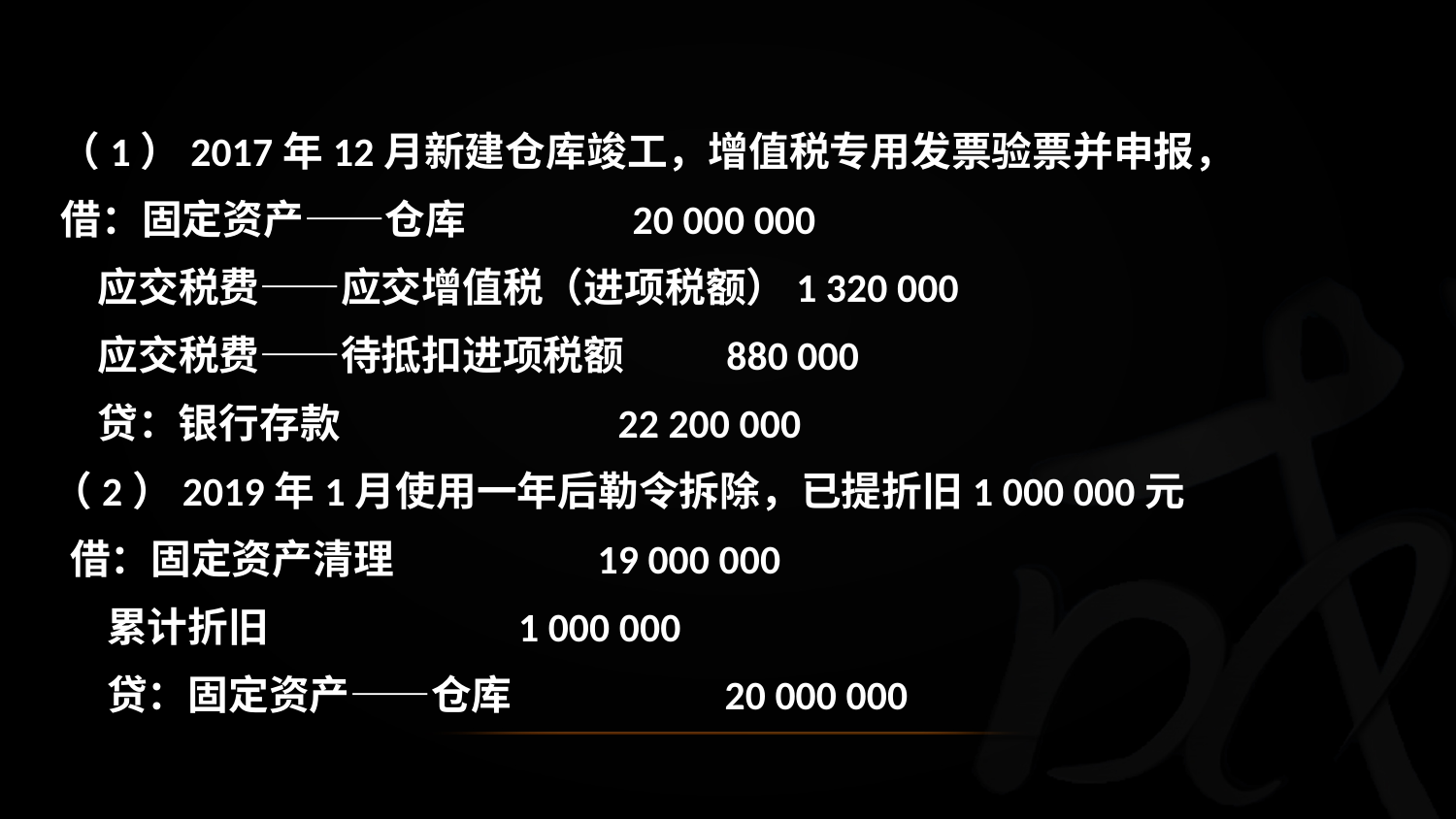

（1）2017年12月新建仓库竣工，增值税专用发票验票并申报，
    借：固定资产——仓库                 20 000 000
        应交税费——应交增值税（进项税额）1 320 000
        应交税费——待抵扣进项税额          880 000
        贷：银行存款                             22 200 000
   （2）2019年1月使用一年后勒令拆除，已提折旧1 000 000元
     借：固定资产清理                     19 000 000
         累计折旧                          1 000 000
         贷：固定资产——仓库                      20 000 000